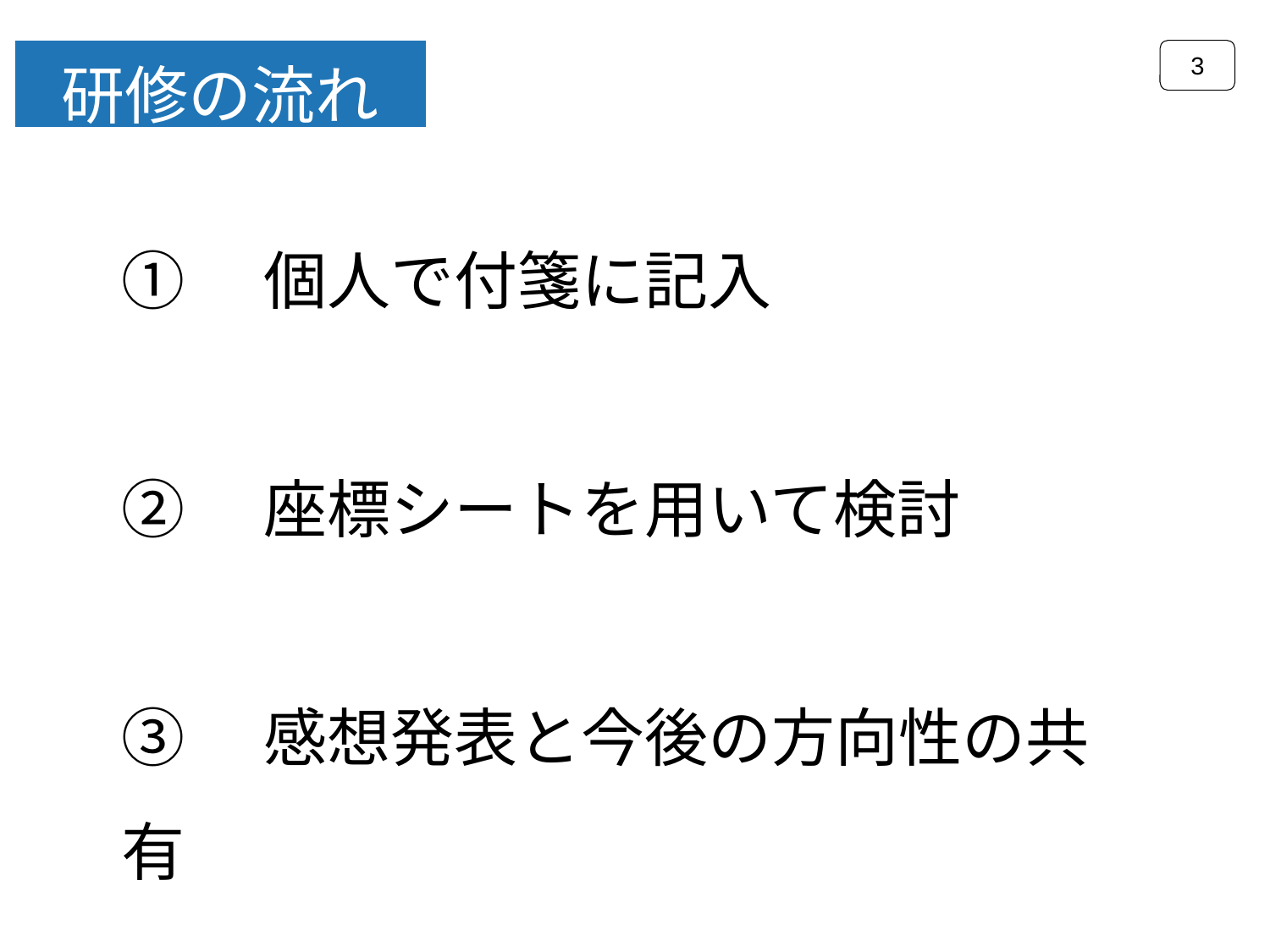

3
研修の流れ
①　個人で付箋に記入

②　座標シートを用いて検討

③　感想発表と今後の方向性の共有